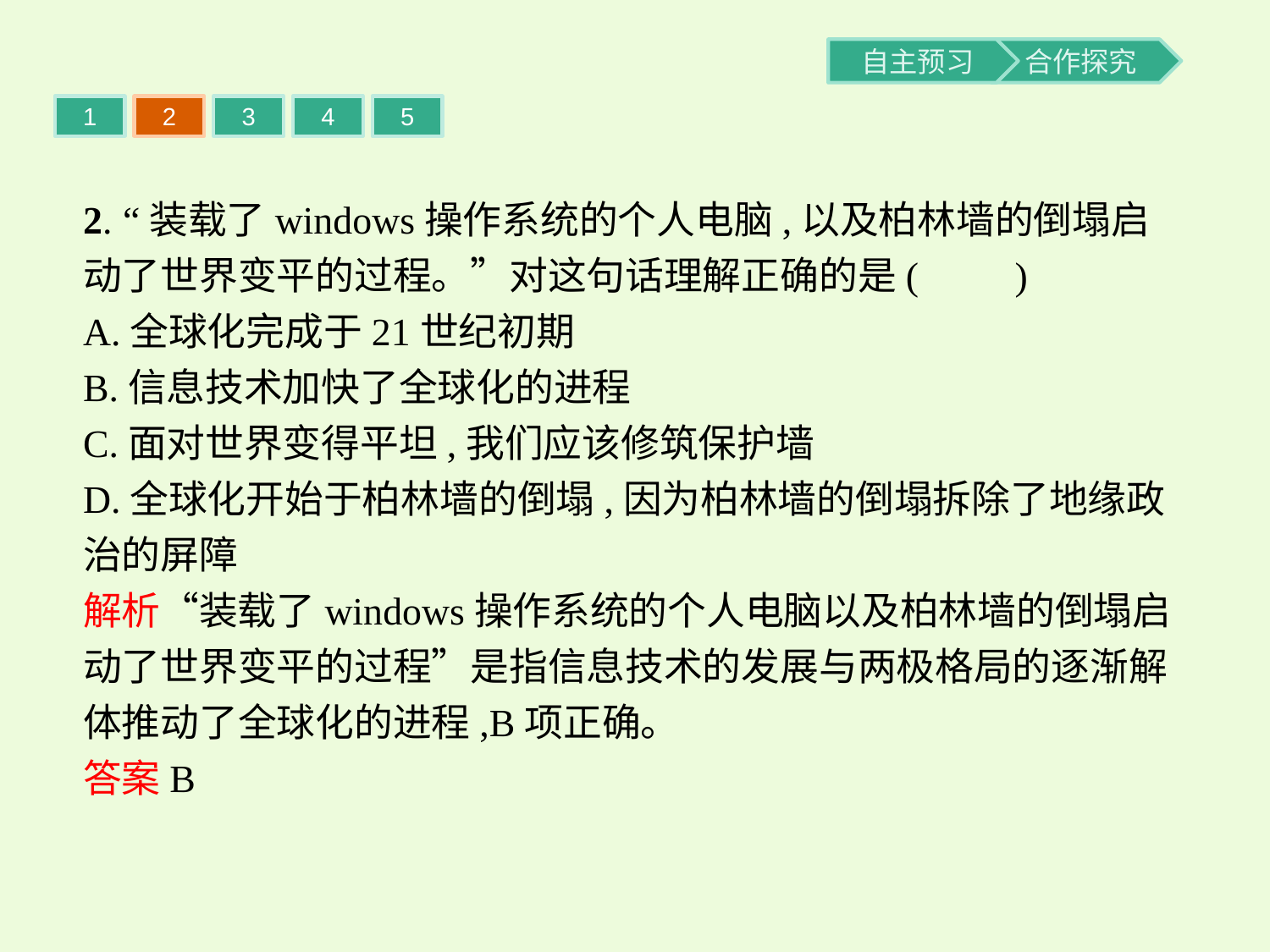

1
2
3
4
5
2. “装载了windows操作系统的个人电脑,以及柏林墙的倒塌启动了世界变平的过程。”对这句话理解正确的是(　　)
A.全球化完成于21世纪初期
B.信息技术加快了全球化的进程
C.面对世界变得平坦,我们应该修筑保护墙
D.全球化开始于柏林墙的倒塌,因为柏林墙的倒塌拆除了地缘政治的屏障
解析“装载了windows操作系统的个人电脑以及柏林墙的倒塌启动了世界变平的过程”是指信息技术的发展与两极格局的逐渐解体推动了全球化的进程,B项正确。
答案B